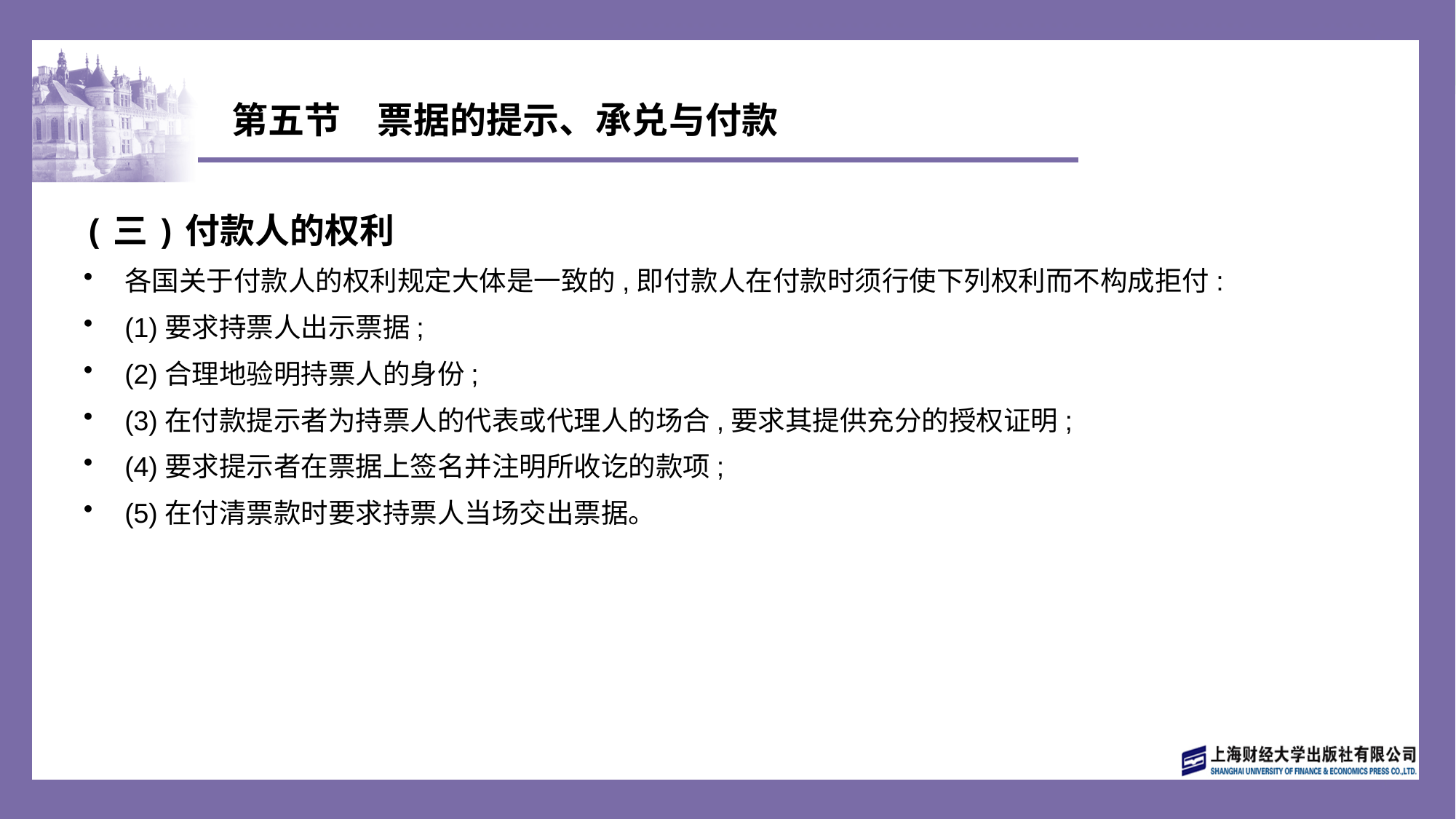

# 第五节　票据的提示、承兑与付款
(三)付款人的权利
各国关于付款人的权利规定大体是一致的,即付款人在付款时须行使下列权利而不构成拒付:
(1)要求持票人出示票据;
(2)合理地验明持票人的身份;
(3)在付款提示者为持票人的代表或代理人的场合,要求其提供充分的授权证明;
(4)要求提示者在票据上签名并注明所收讫的款项;
(5)在付清票款时要求持票人当场交出票据。